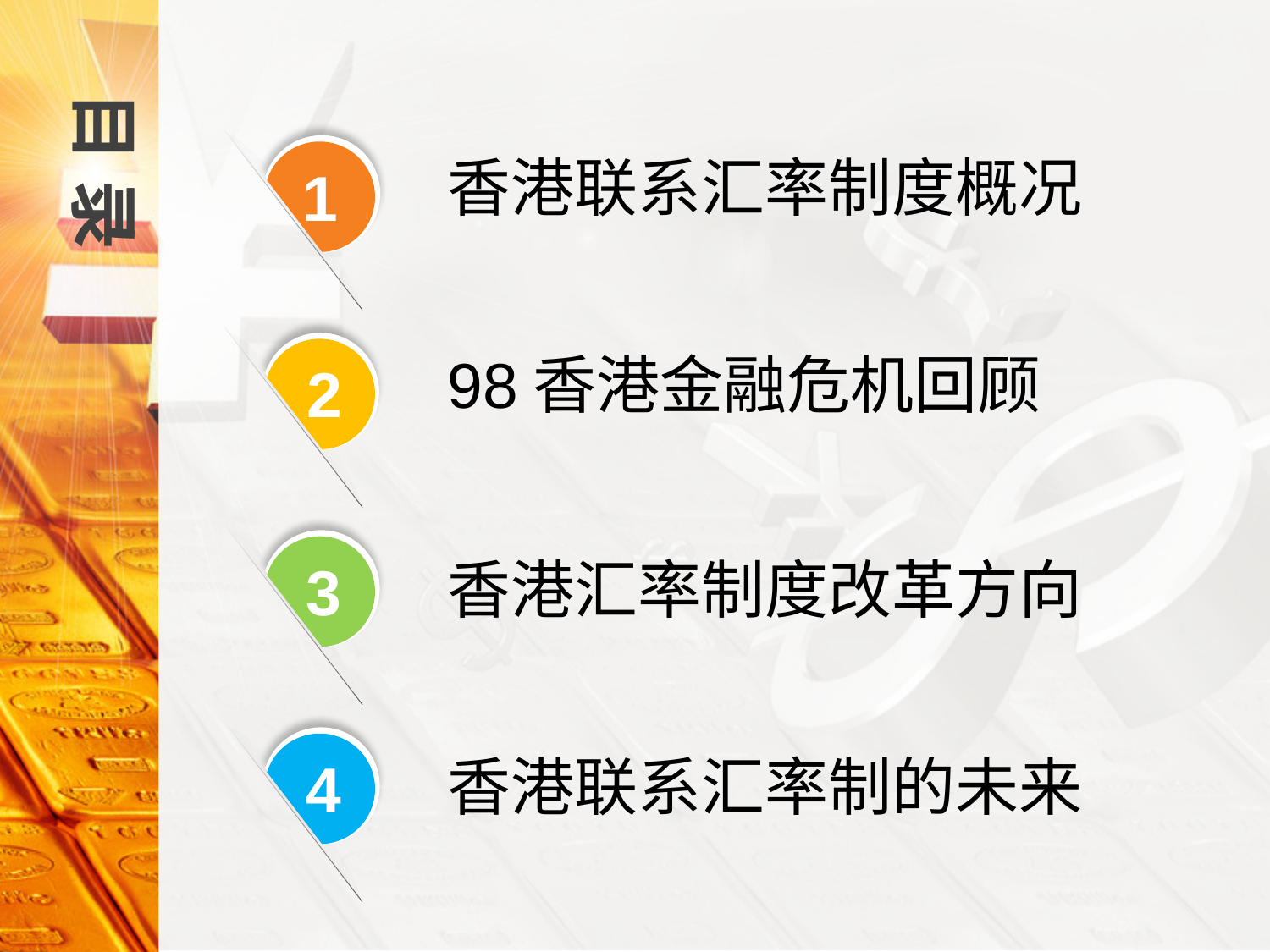

目录

1
香港联系汇率制度概况

2
98香港金融危机回顾

3
香港汇率制度改革方向

4
香港联系汇率制的未来